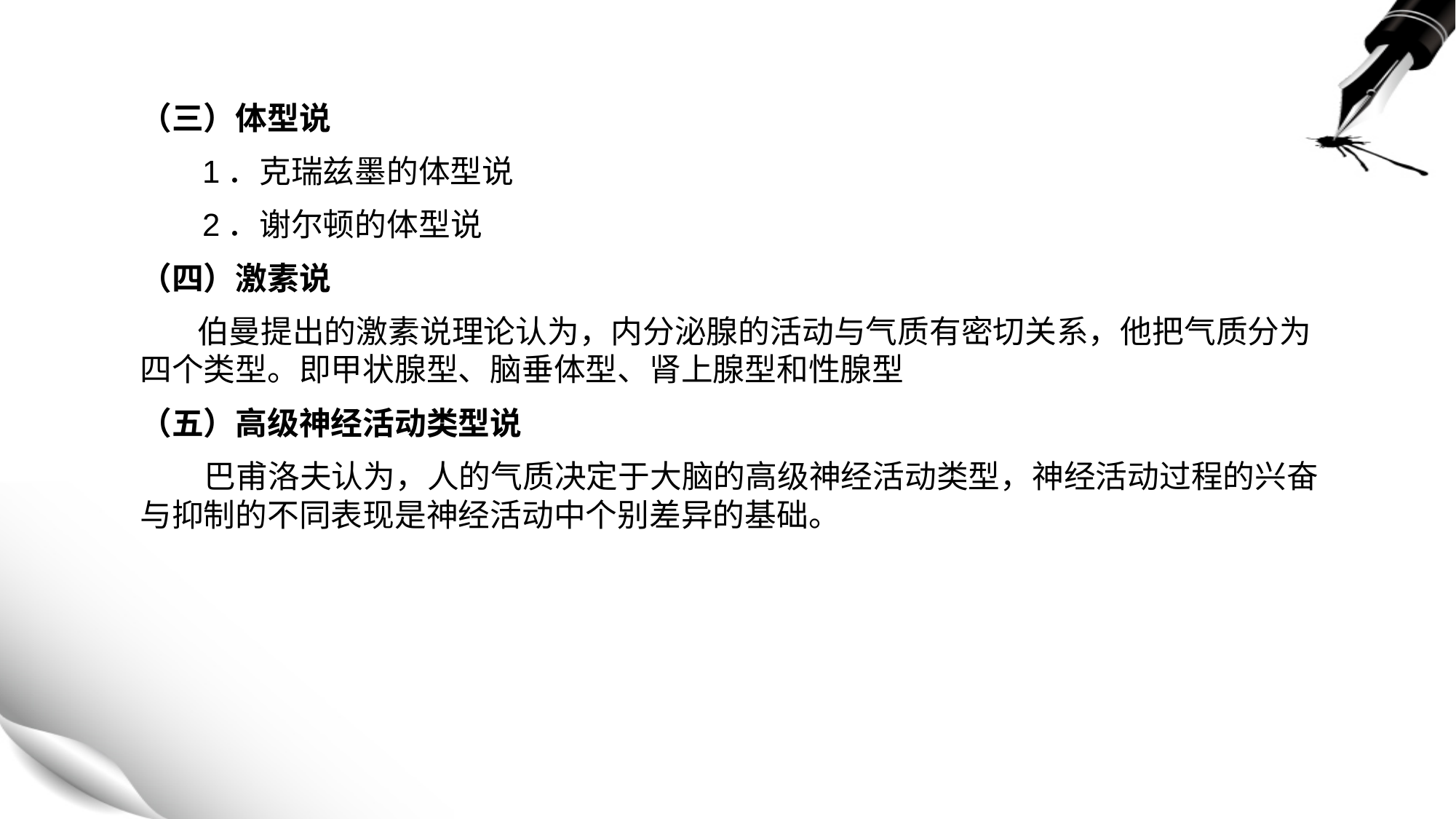

（三）体型说
       1．克瑞兹墨的体型说
       2．谢尔顿的体型说
（四）激素说
       伯曼提出的激素说理论认为，内分泌腺的活动与气质有密切关系，他把气质分为四个类型。即甲状腺型、脑垂体型、肾上腺型和性腺型
（五）高级神经活动类型说
        巴甫洛夫认为，人的气质决定于大脑的高级神经活动类型，神经活动过程的兴奋与抑制的不同表现是神经活动中个别差异的基础。